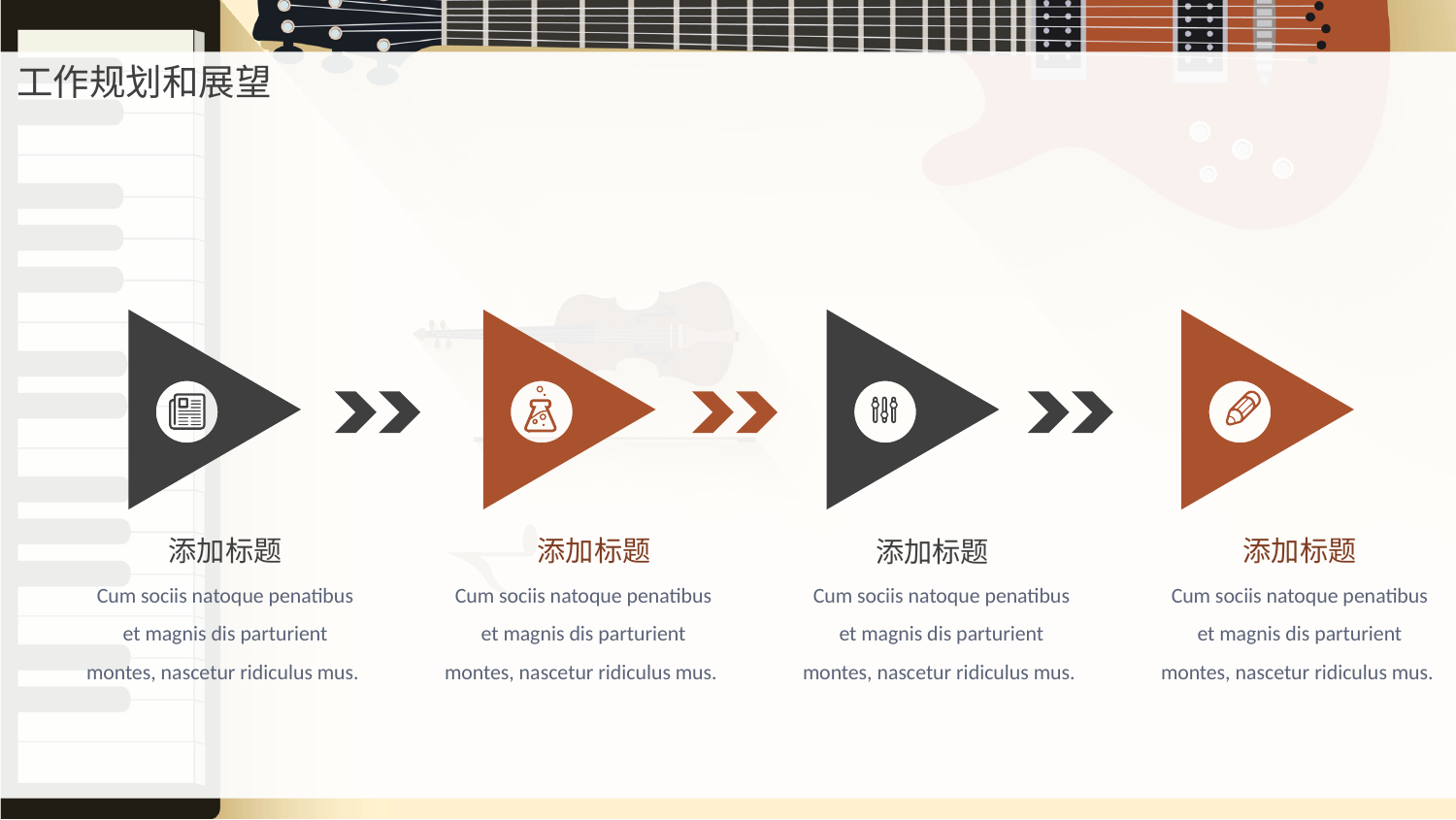

添加标题
添加标题
添加标题
添加标题
Cum sociis natoque penatibus et magnis dis parturient montes, nascetur ridiculus mus.
Cum sociis natoque penatibus et magnis dis parturient montes, nascetur ridiculus mus.
Cum sociis natoque penatibus et magnis dis parturient montes, nascetur ridiculus mus.
Cum sociis natoque penatibus et magnis dis parturient montes, nascetur ridiculus mus.